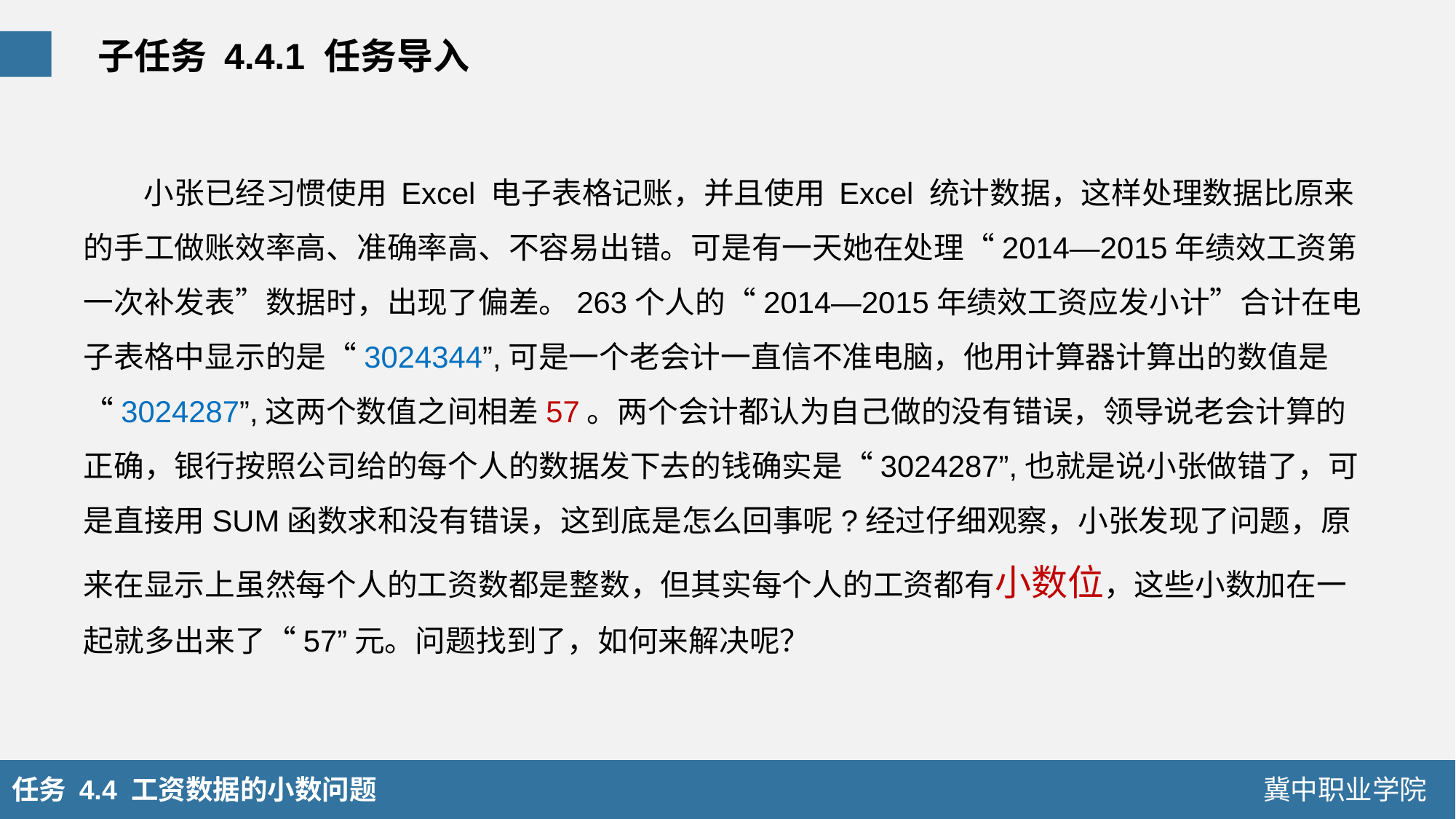

子任务 4.4.1 任务导入
小张已经习惯使用 Excel 电子表格记账，并且使用 Excel 统计数据，这样处理数据比原来的手工做账效率高、准确率高、不容易出错。可是有一天她在处理“2014—2015年绩效工资第一次补发表”数据时，出现了偏差。263个人的“2014—2015年绩效工资应发小计”合计在电子表格中显示的是“3024344”,可是一个老会计一直信不准电脑，他用计算器计算出的数值是“3024287”,这两个数值之间相差57。两个会计都认为自己做的没有错误，领导说老会计算的正确，银行按照公司给的每个人的数据发下去的钱确实是“3024287”,也就是说小张做错了，可是直接用SUM函数求和没有错误，这到底是怎么回事呢?经过仔细观察，小张发现了问题，原来在显示上虽然每个人的工资数都是整数，但其实每个人的工资都有小数位，这些小数加在一起就多出来了“57”元。问题找到了，如何来解决呢？

任务 4.4 工资数据的小数问题
冀中职业学院